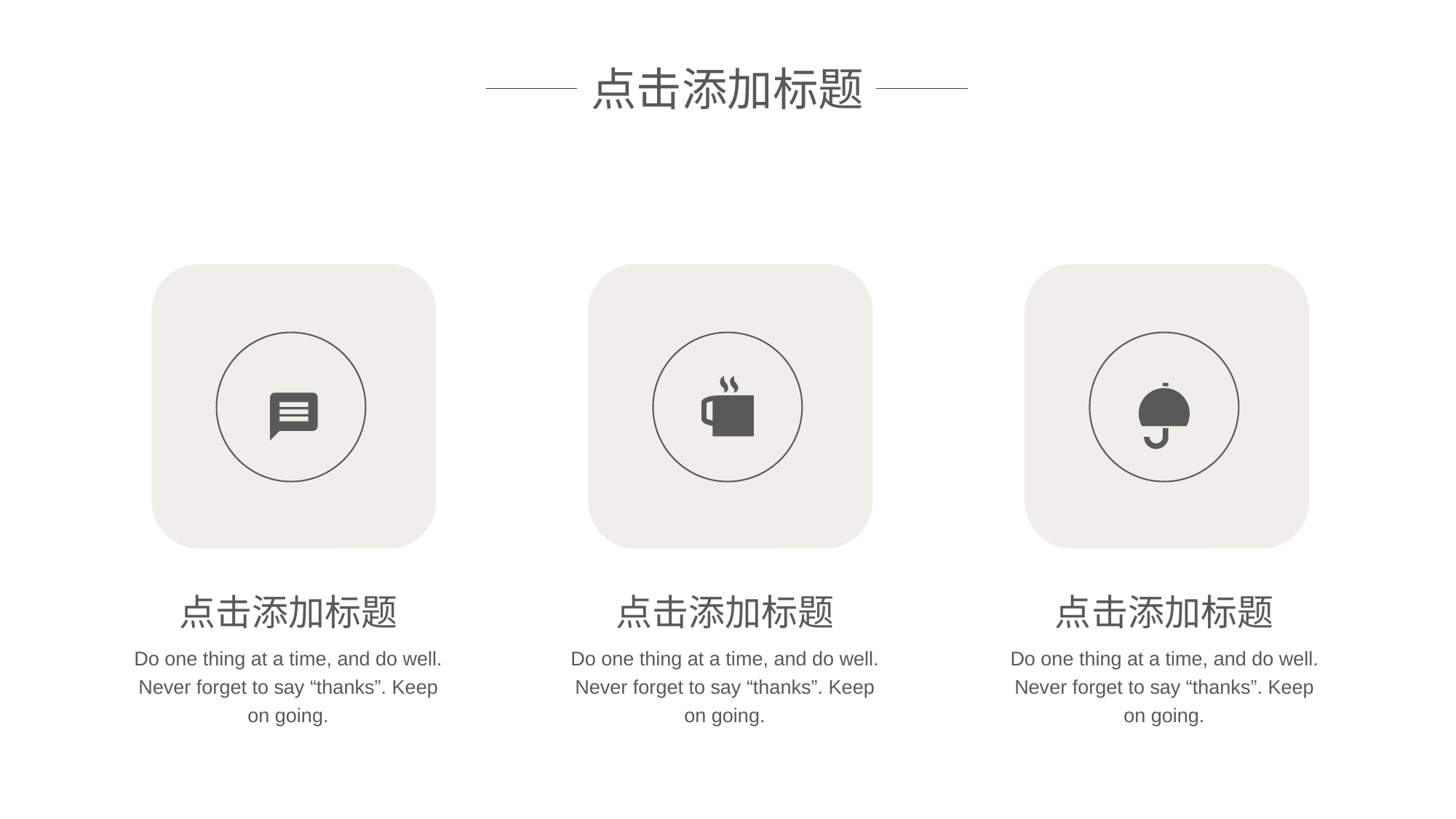

点击添加标题

点击添加标题
Do one thing at a time, and do well. Never forget to say “thanks”. Keep on going.
点击添加标题
Do one thing at a time, and do well. Never forget to say “thanks”. Keep on going.
点击添加标题
Do one thing at a time, and do well. Never forget to say “thanks”. Keep on going.